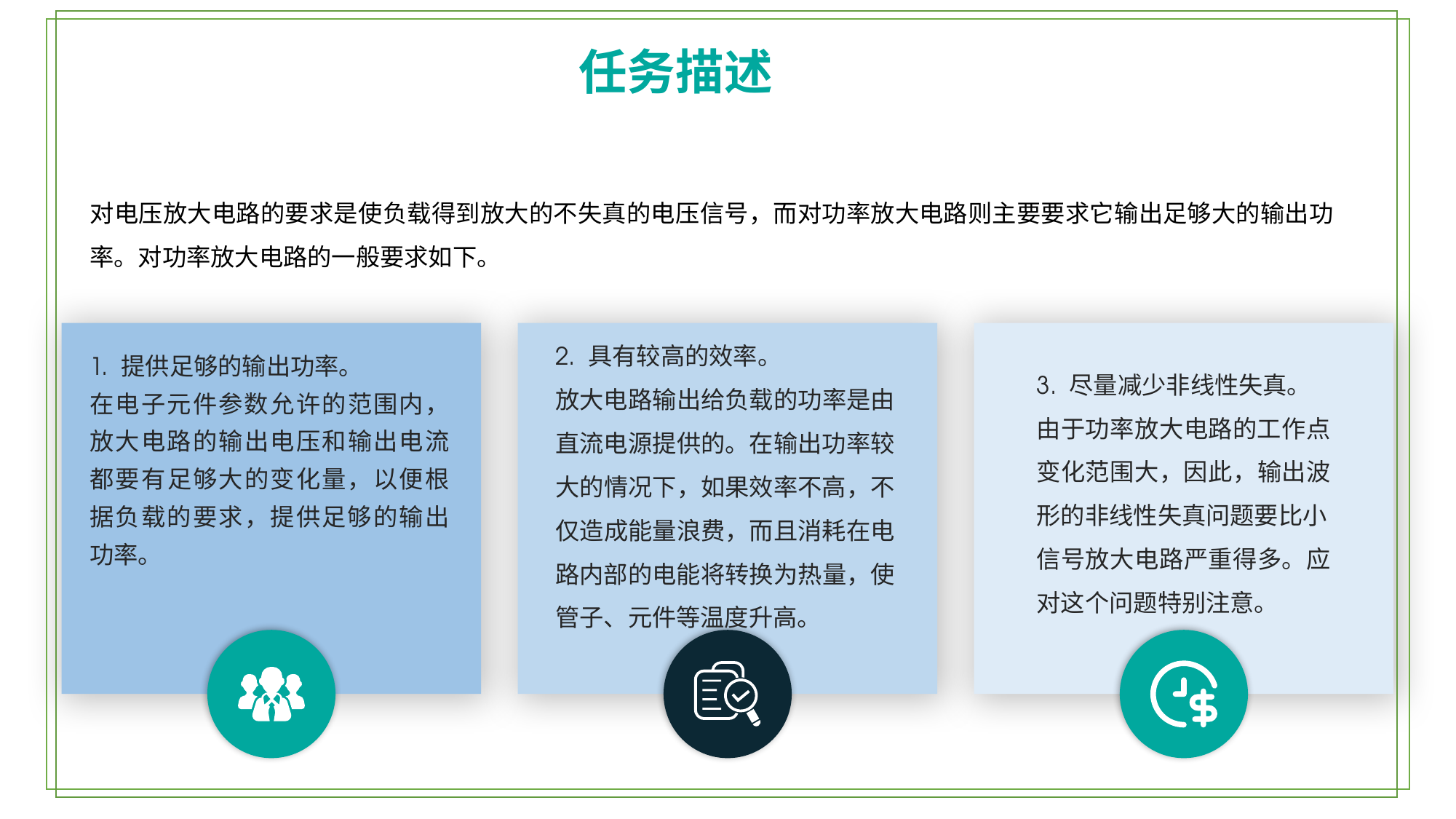

任务描述
对电压放大电路的要求是使负载得到放大的不失真的电压信号，而对功率放大电路则主要要求它输出足够大的输出功率。对功率放大电路的一般要求如下。
2. 具有较高的效率。
放大电路输出给负载的功率是由直流电源提供的。在输出功率较大的情况下，如果效率不高，不仅造成能量浪费，而且消耗在电路内部的电能将转换为热量，使管子、元件等温度升高。

1. 提供足够的输出功率。
在电子元件参数允许的范围内，放大电路的输出电压和输出电流都要有足够大的变化量，以便根据负载的要求，提供足够的输出功率。
3. 尽量减少非线性失真。
由于功率放大电路的工作点变化范围大，因此，输出波形的非线性失真问题要比小
信号放大电路严重得多。应对这个问题特别注意。